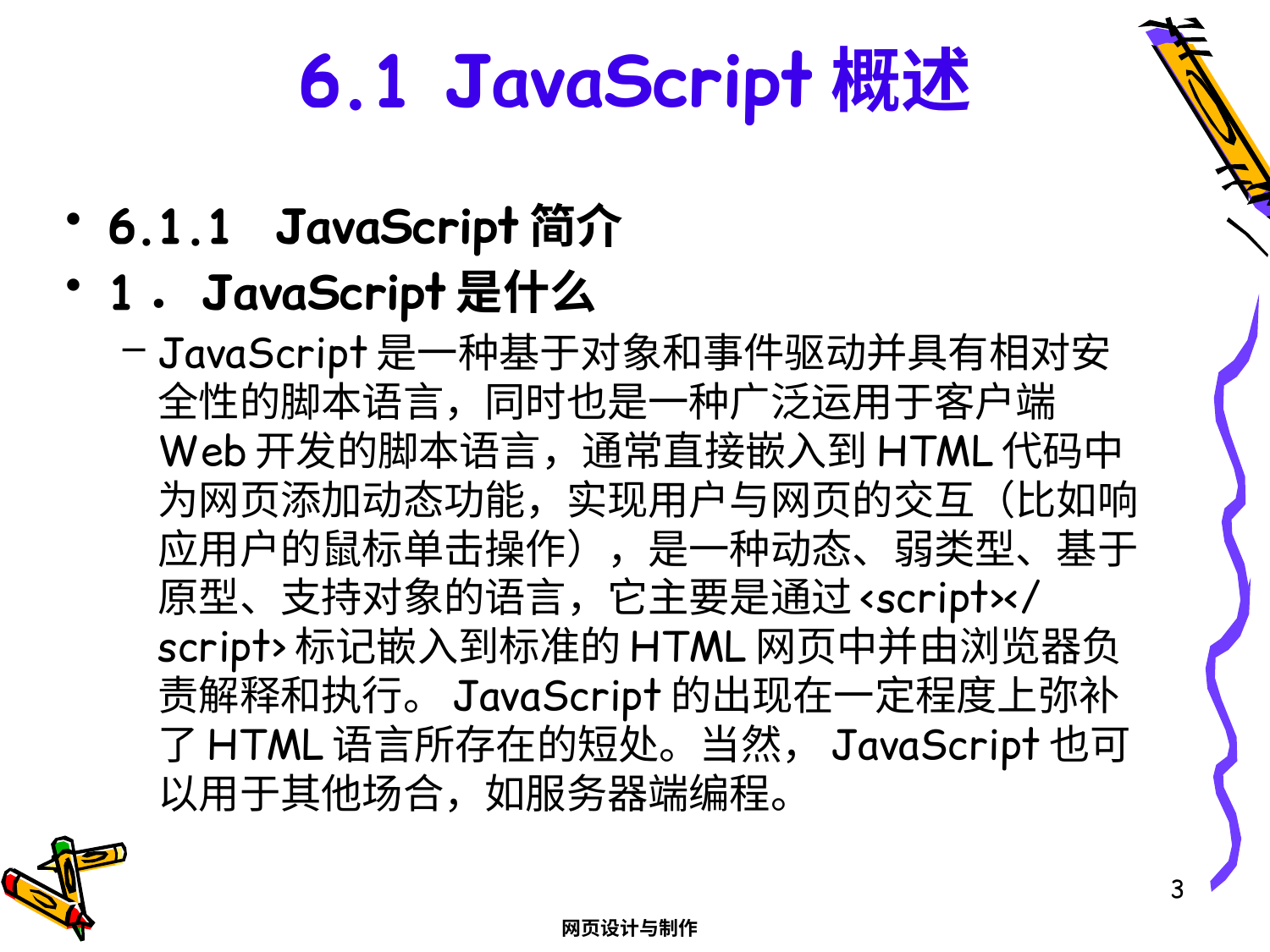

# 6.1 JavaScript概述
6.1.1  JavaScript简介
1．JavaScript是什么
JavaScript是一种基于对象和事件驱动并具有相对安全性的脚本语言，同时也是一种广泛运用于客户端Web开发的脚本语言，通常直接嵌入到HTML代码中为网页添加动态功能，实现用户与网页的交互（比如响应用户的鼠标单击操作），是一种动态、弱类型、基于原型、支持对象的语言，它主要是通过<script></script>标记嵌入到标准的HTML网页中并由浏览器负责解释和执行。JavaScript的出现在一定程度上弥补了HTML语言所存在的短处。当然，JavaScript也可以用于其他场合，如服务器端编程。
3
网页设计与制作